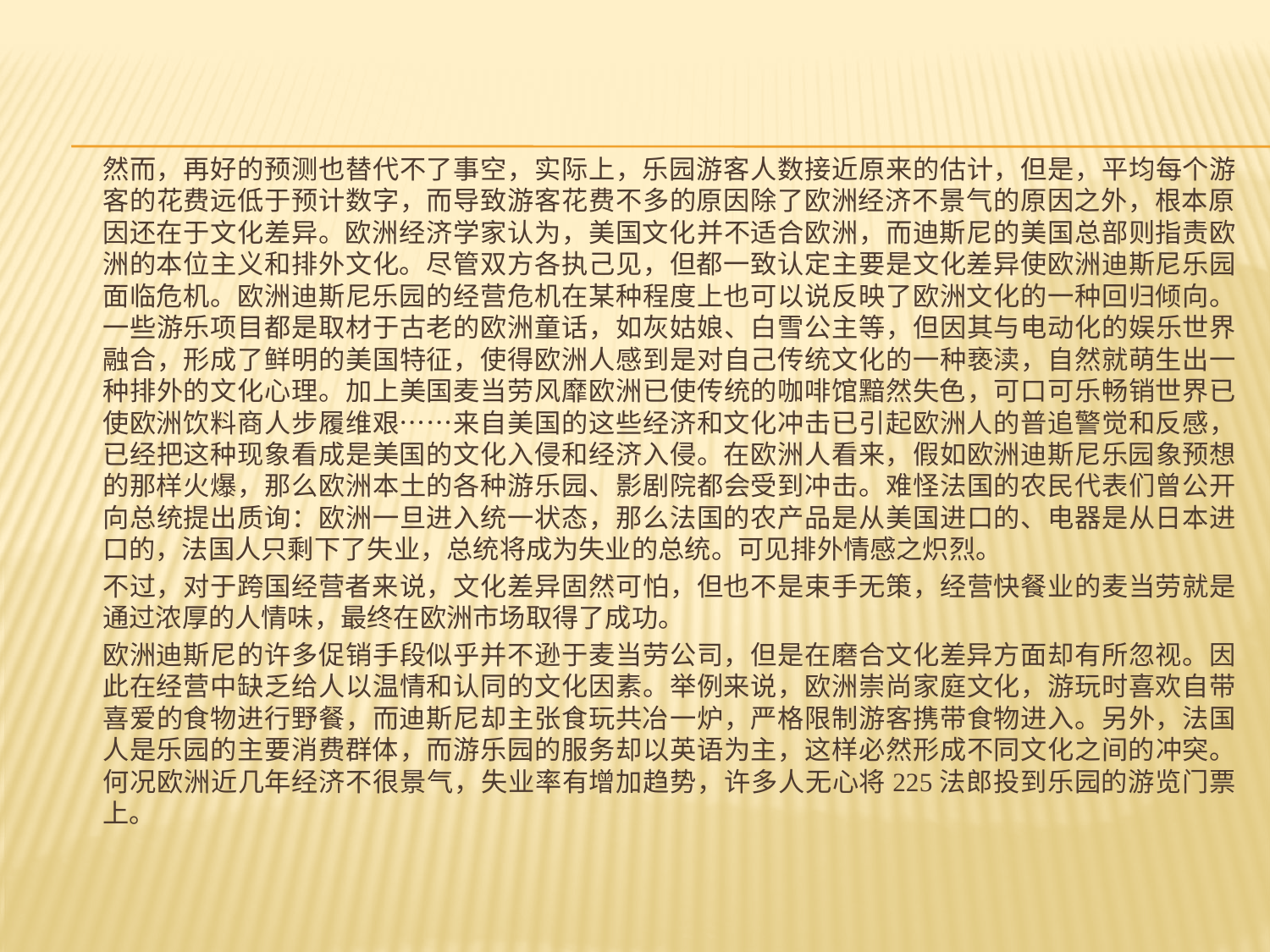

然而，再好的预测也替代不了事空，实际上，乐园游客人数接近原来的估计，但是，平均每个游客的花费远低于预计数字，而导致游客花费不多的原因除了欧洲经济不景气的原因之外，根本原因还在于文化差异。欧洲经济学家认为，美国文化并不适合欧洲，而迪斯尼的美国总部则指责欧洲的本位主义和排外文化。尽管双方各执己见，但都一致认定主要是文化差异使欧洲迪斯尼乐园面临危机。欧洲迪斯尼乐园的经营危机在某种程度上也可以说反映了欧洲文化的一种回归倾向。一些游乐项目都是取材于古老的欧洲童话，如灰姑娘、白雪公主等，但因其与电动化的娱乐世界融合，形成了鲜明的美国特征，使得欧洲人感到是对自己传统文化的一种亵渎，自然就萌生出一种排外的文化心理。加上美国麦当劳风靡欧洲已使传统的咖啡馆黯然失色，可口可乐畅销世界已使欧洲饮料商人步履维艰……来自美国的这些经济和文化冲击已引起欧洲人的普追警觉和反感，已经把这种现象看成是美国的文化入侵和经济入侵。在欧洲人看来，假如欧洲迪斯尼乐园象预想的那样火爆，那么欧洲本土的各种游乐园、影剧院都会受到冲击。难怪法国的农民代表们曾公开向总统提出质询：欧洲一旦进入统一状态，那么法国的农产品是从美国进口的、电器是从日本进口的，法国人只剩下了失业，总统将成为失业的总统。可见排外情感之炽烈。
不过，对于跨国经营者来说，文化差异固然可怕，但也不是束手无策，经营快餐业的麦当劳就是通过浓厚的人情味，最终在欧洲市场取得了成功。
欧洲迪斯尼的许多促销手段似乎并不逊于麦当劳公司，但是在磨合文化差异方面却有所忽视。因此在经营中缺乏给人以温情和认同的文化因素。举例来说，欧洲崇尚家庭文化，游玩时喜欢自带喜爱的食物进行野餐，而迪斯尼却主张食玩共冶一炉，严格限制游客携带食物进入。另外，法国人是乐园的主要消费群体，而游乐园的服务却以英语为主，这样必然形成不同文化之间的冲突。何况欧洲近几年经济不很景气，失业率有增加趋势，许多人无心将225法郎投到乐园的游览门票上。